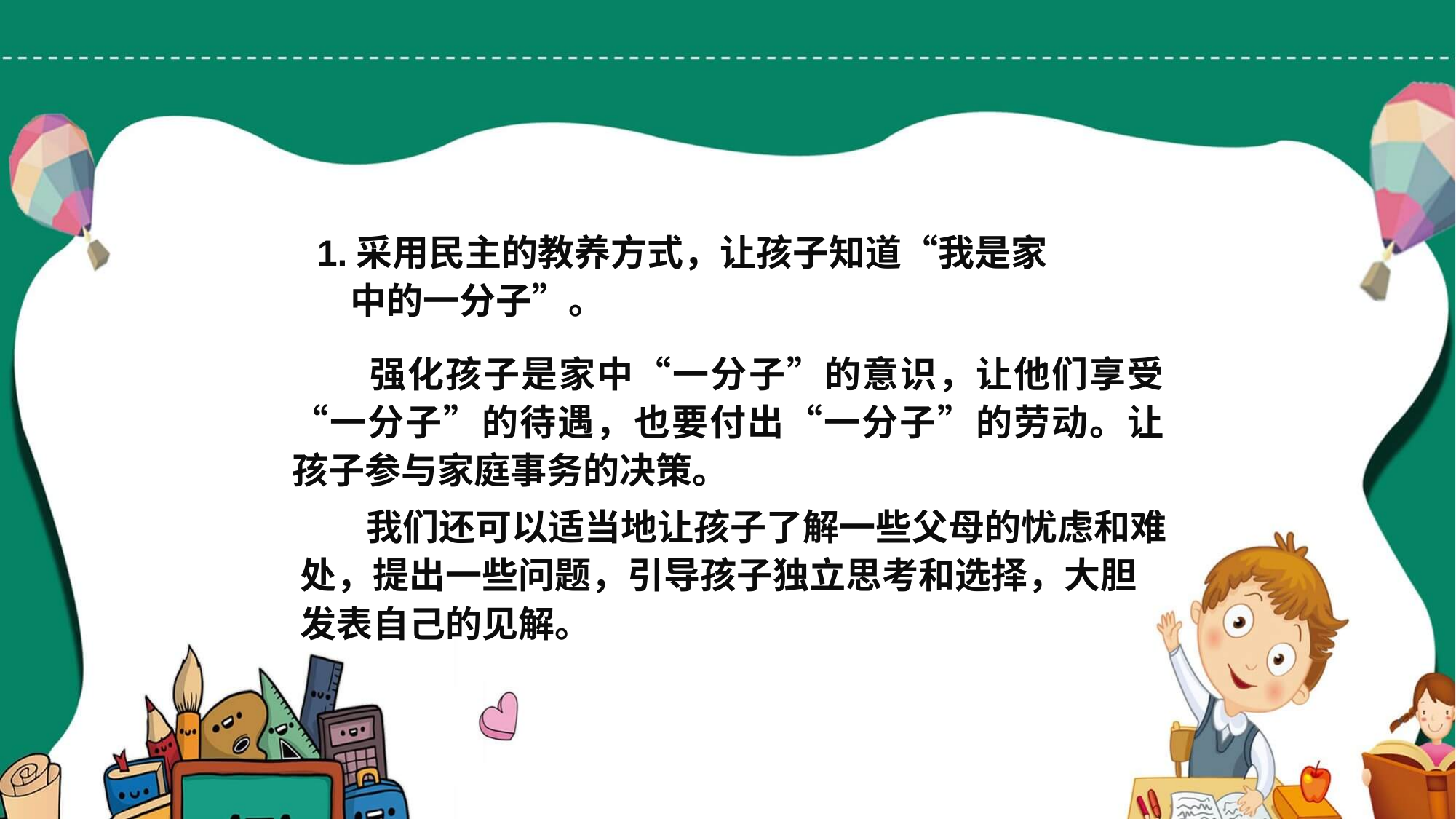

1.采用民主的教养方式，让孩子知道“我是家
   中的一分子”。
       强化孩子是家中“一分子”的意识，让他们享受“一分子”的待遇，也要付出“一分子”的劳动。让孩子参与家庭事务的决策。
       我们还可以适当地让孩子了解一些父母的忧虑和难处，提出一些问题，引导孩子独立思考和选择，大胆发表自己的见解。